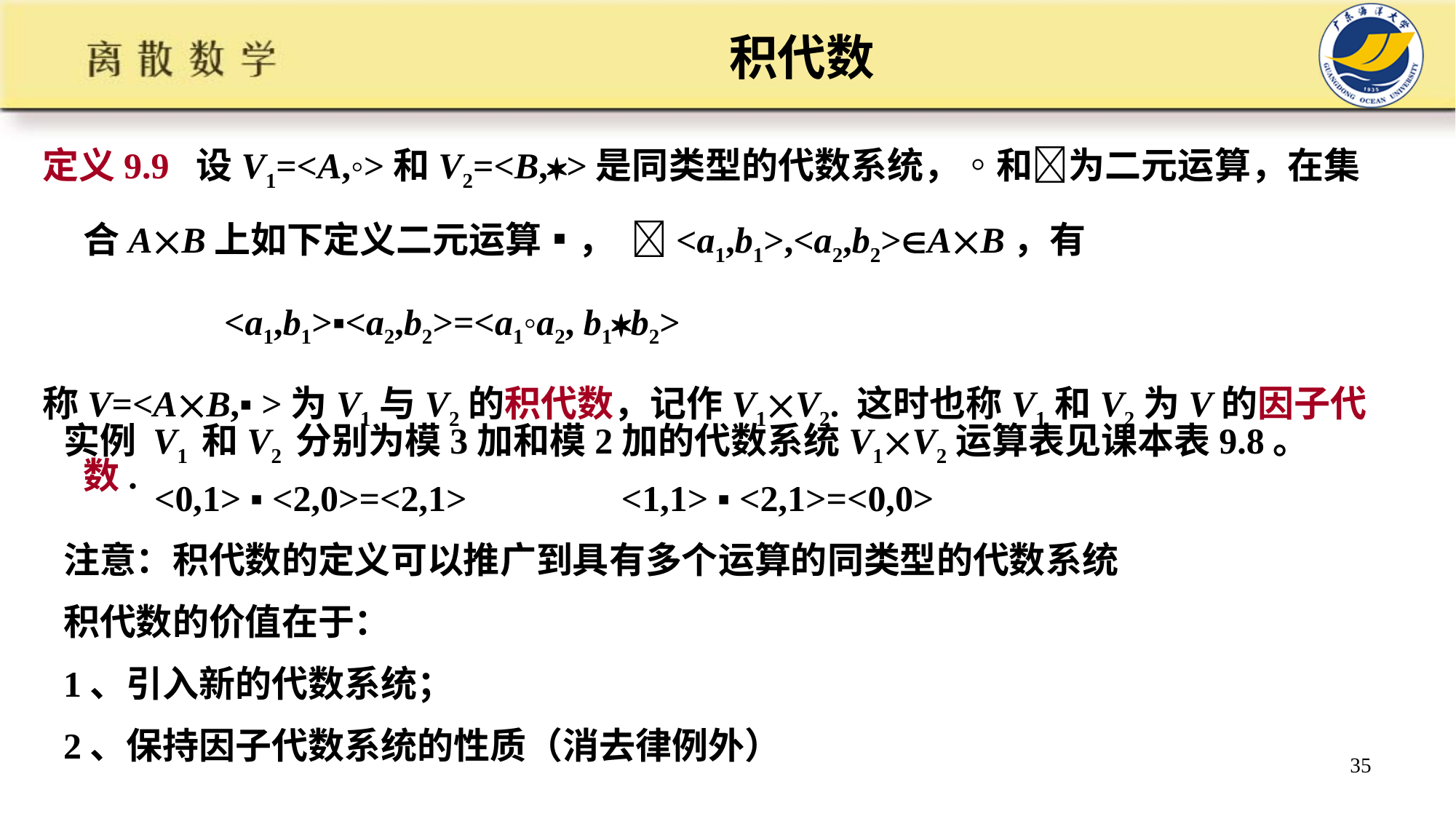

# 积代数
定义9.9  设V1=<A,◦>和V2=<B,∗>是同类型的代数系统，◦和∗为二元运算，在集合A×B上如下定义二元运算▪，  ∀<a1,b1>,<a2,b2>∈A×B，有
                    <a1,b1>▪<a2,b2>=<a1◦a2, b1∗b2>
称V=<A×B,▪ >为V1与V2的积代数，记作V1×V2. 这时也称V1和V2为V的因子代数.
实例 V1 和V2 分别为模3加和模2加的代数系统V1×V2运算表见课本表9.8。
          <0,1> ▪ <2,0>=<2,1>                 <1,1> ▪ <2,1>=<0,0>
注意：积代数的定义可以推广到具有多个运算的同类型的代数系统
积代数的价值在于：
1、引入新的代数系统；
2、保持因子代数系统的性质（消去律例外）
35